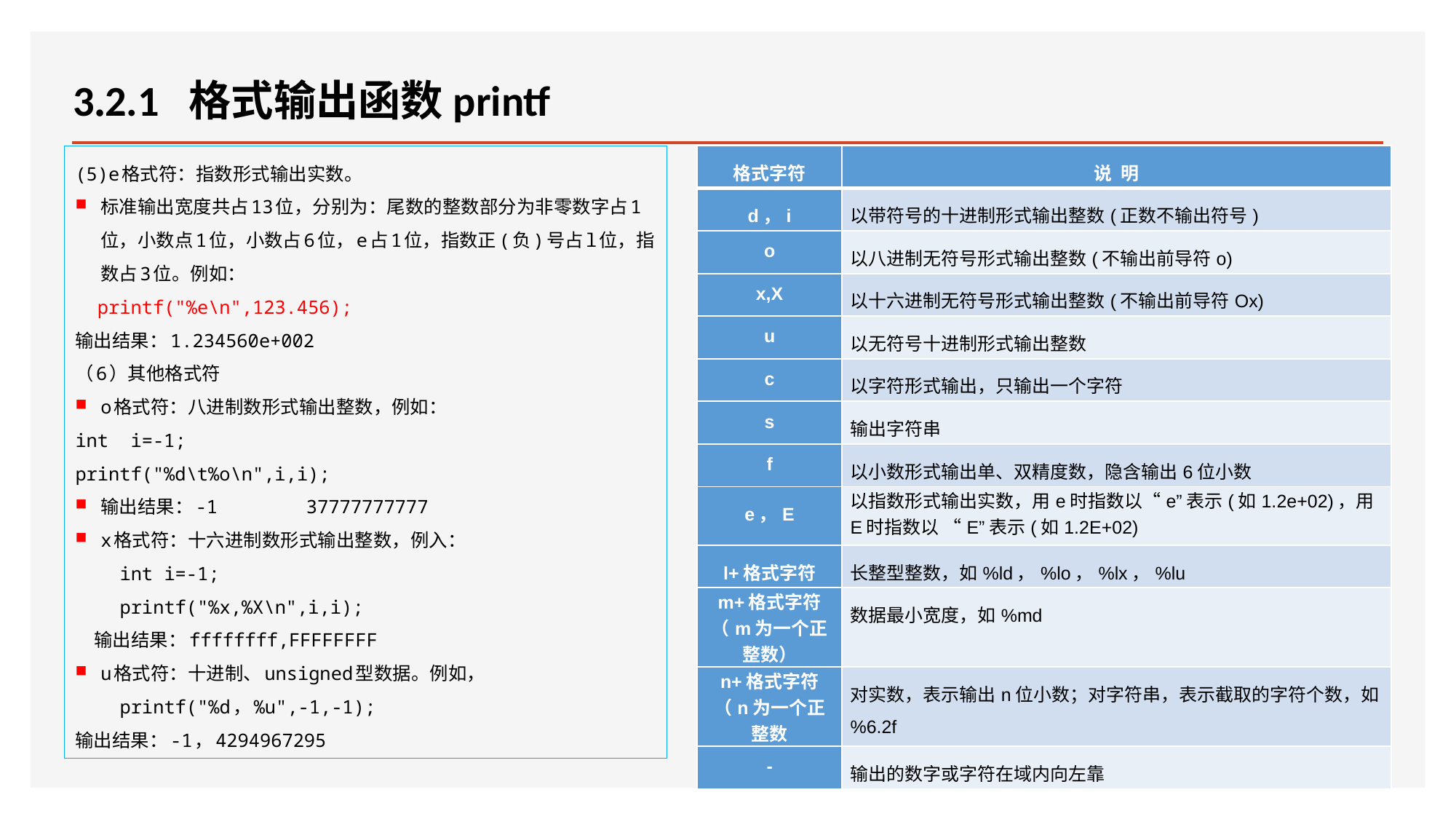

# 3.2.1  格式输出函数printf
(5)e格式符：指数形式输出实数。
标准输出宽度共占13位，分别为：尾数的整数部分为非零数字占1位，小数点1位，小数占6位，e占1位，指数正(负)号占l位，指数占3位。例如：
  printf("%e\n",123.456);
输出结果：1.234560e+002
（6）其他格式符
o格式符：八进制数形式输出整数，例如：
int  i=-1;
printf("%d\t%o\n",i,i);
输出结果：-1        37777777777
x格式符：十六进制数形式输出整数，例入：
    int i=-1;
    printf("%x,%X\n",i,i);
    输出结果：ffffffff,FFFFFFFF
u格式符：十进制、unsigned型数据。例如，
    printf("%d，%u",-1,-1);
输出结果：-1，4294967295
| 格式字符 | 说 明 |
| --- | --- |
| d，i | 以带符号的十进制形式输出整数(正数不输出符号) |
| o | 以八进制无符号形式输出整数(不输出前导符o) |
| x,X | 以十六进制无符号形式输出整数(不输出前导符Ox) |
| u | 以无符号十进制形式输出整数 |
| c | 以字符形式输出，只输出一个字符 |
| s | 输出字符串 |
| f | 以小数形式输出单、双精度数，隐含输出6位小数 |
| e，E | 以指数形式输出实数，用e时指数以“e”表示(如1.2e+02)，用E时指数以 “E”表示(如1.2E+02) |
| l+格式字符 | 长整型整数，如%ld，%lo，%lx，%lu |
| m+格式字符（m为一个正整数） | 数据最小宽度，如%md |
| n+格式字符（n为一个正整数 | 对实数，表示输出n位小数；对字符串，表示截取的字符个数，如 %6.2f |
| - | 输出的数字或字符在域内向左靠 |